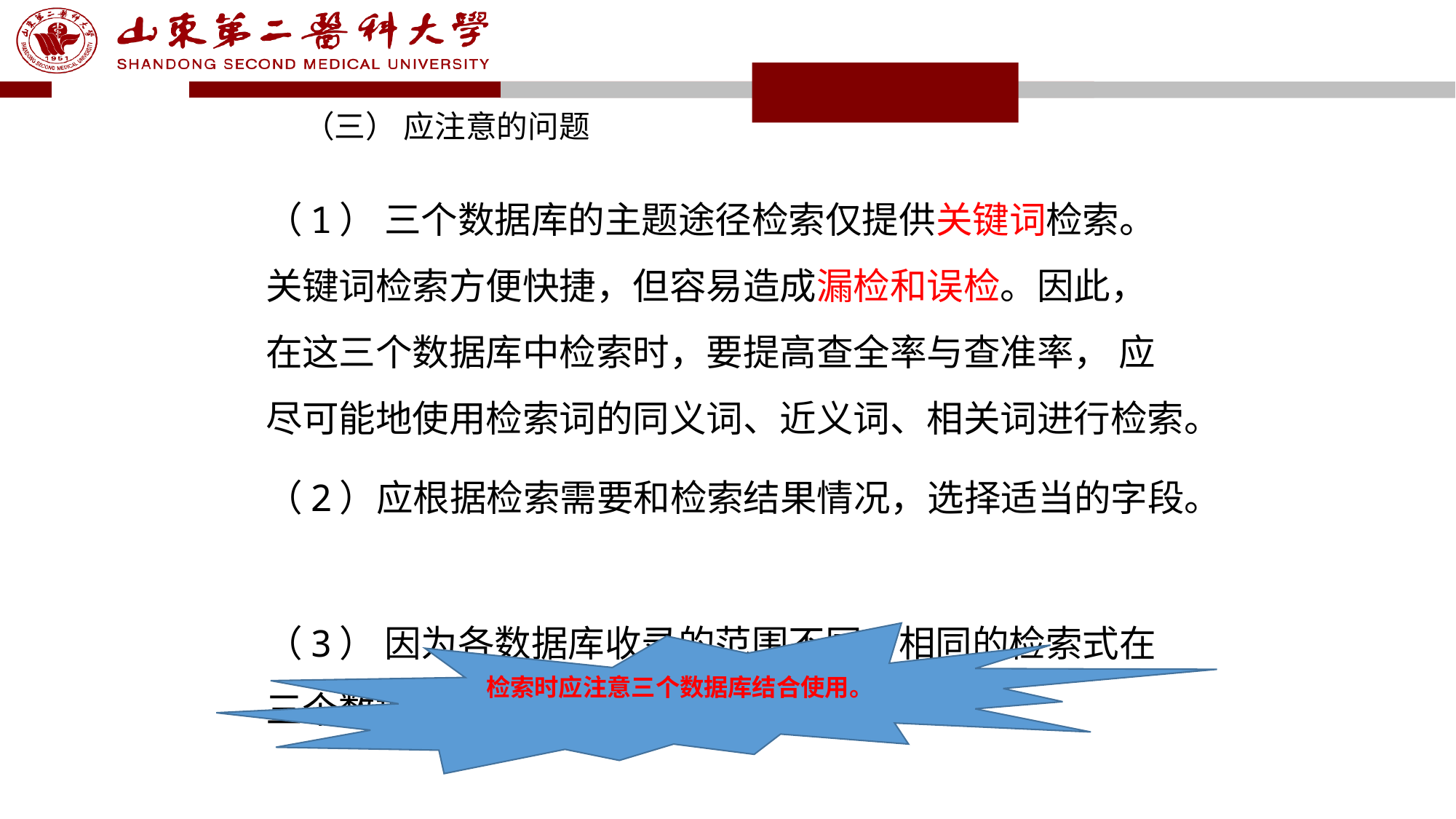

# （三） 应注意的问题
（1） 三个数据库的主题途径检索仅提供关键词检索。 关键词检索方便快捷，但容易造成漏检和误检。因此， 在这三个数据库中检索时，要提高查全率与查准率， 应尽可能地使用检索词的同义词、近义词、相关词进行检索。
（2）应根据检索需要和检索结果情况，选择适当的字段。
（3） 因为各数据库收录的范围不同，相同的检索式在三个数据库中检索的结果可能会不同。

检索时应注意三个数据库结合使用。